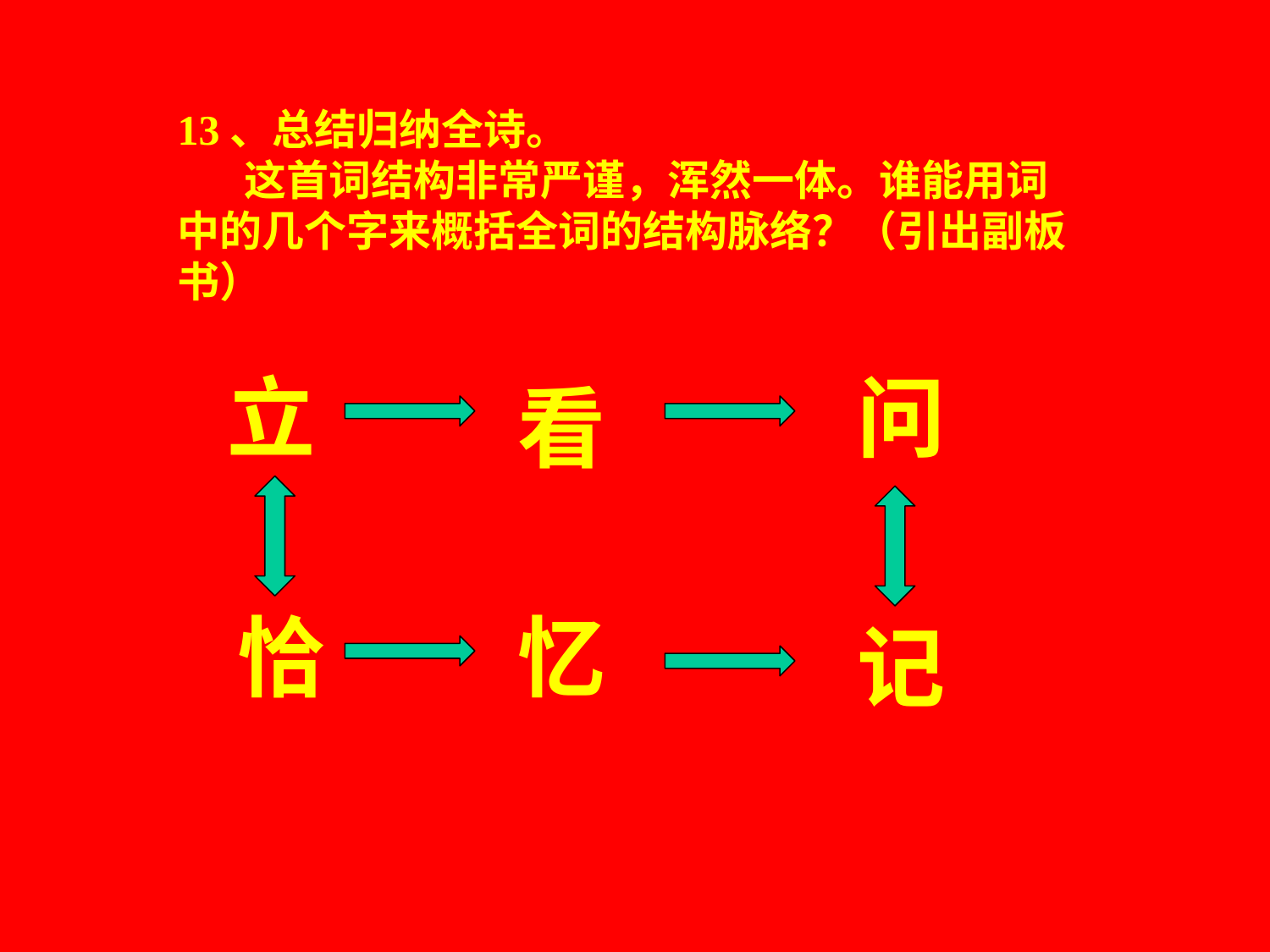

13、总结归纳全诗。
      这首词结构非常严谨，浑然一体。谁能用词中的几个字来概括全词的结构脉络？（引出副板书）
立
问
看

恰
忆
记